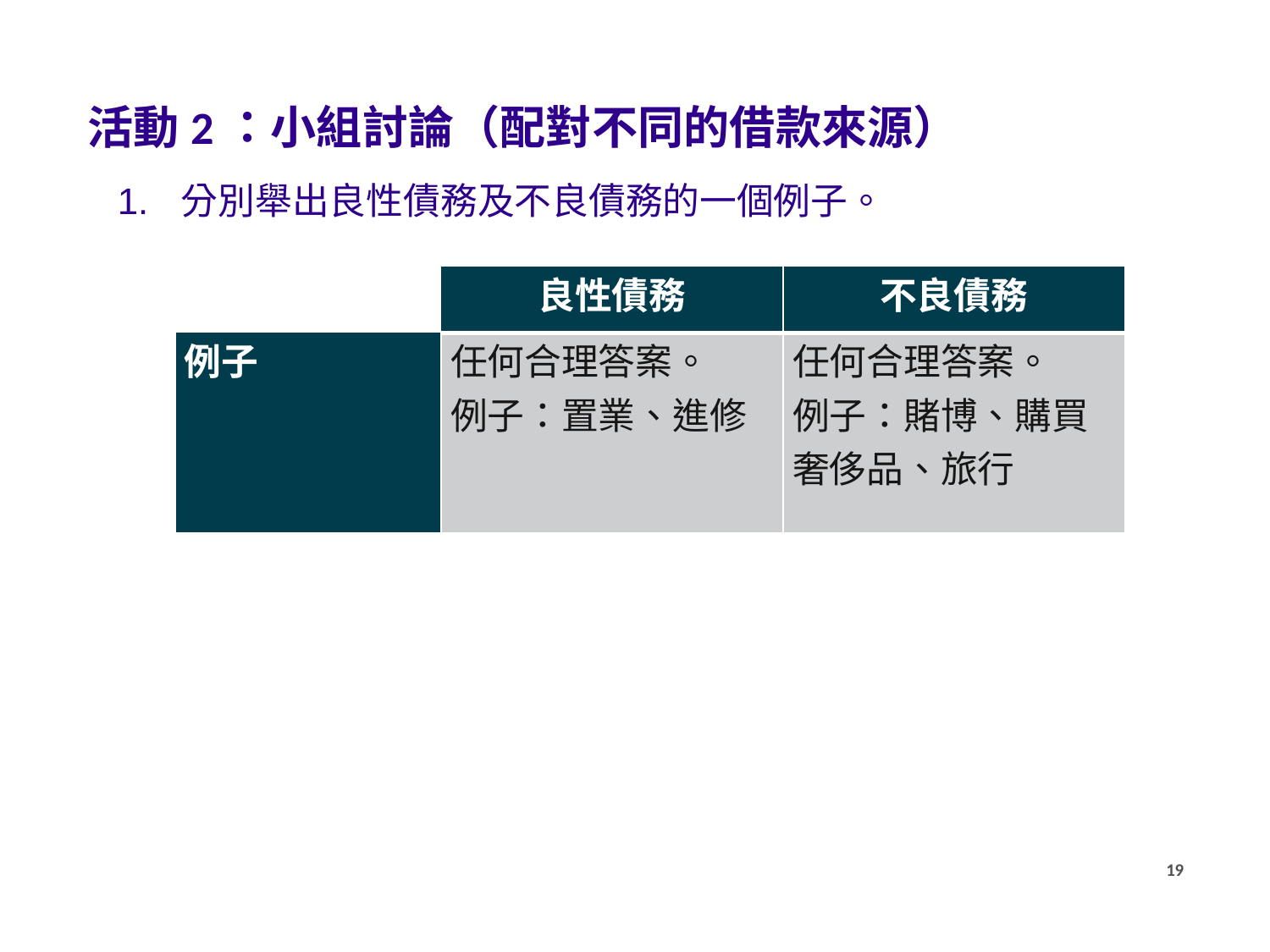

活動2：小組討論（配對不同的借款來源）
分別舉出良性債務及不良債務的一個例子。
|  | 良性債務 | 不良債務 |
| --- | --- | --- |
| 例子 | 任何合理答案。 例子：置業、進修 | 任何合理答案。 例子：賭博、購買奢侈品、旅行 |